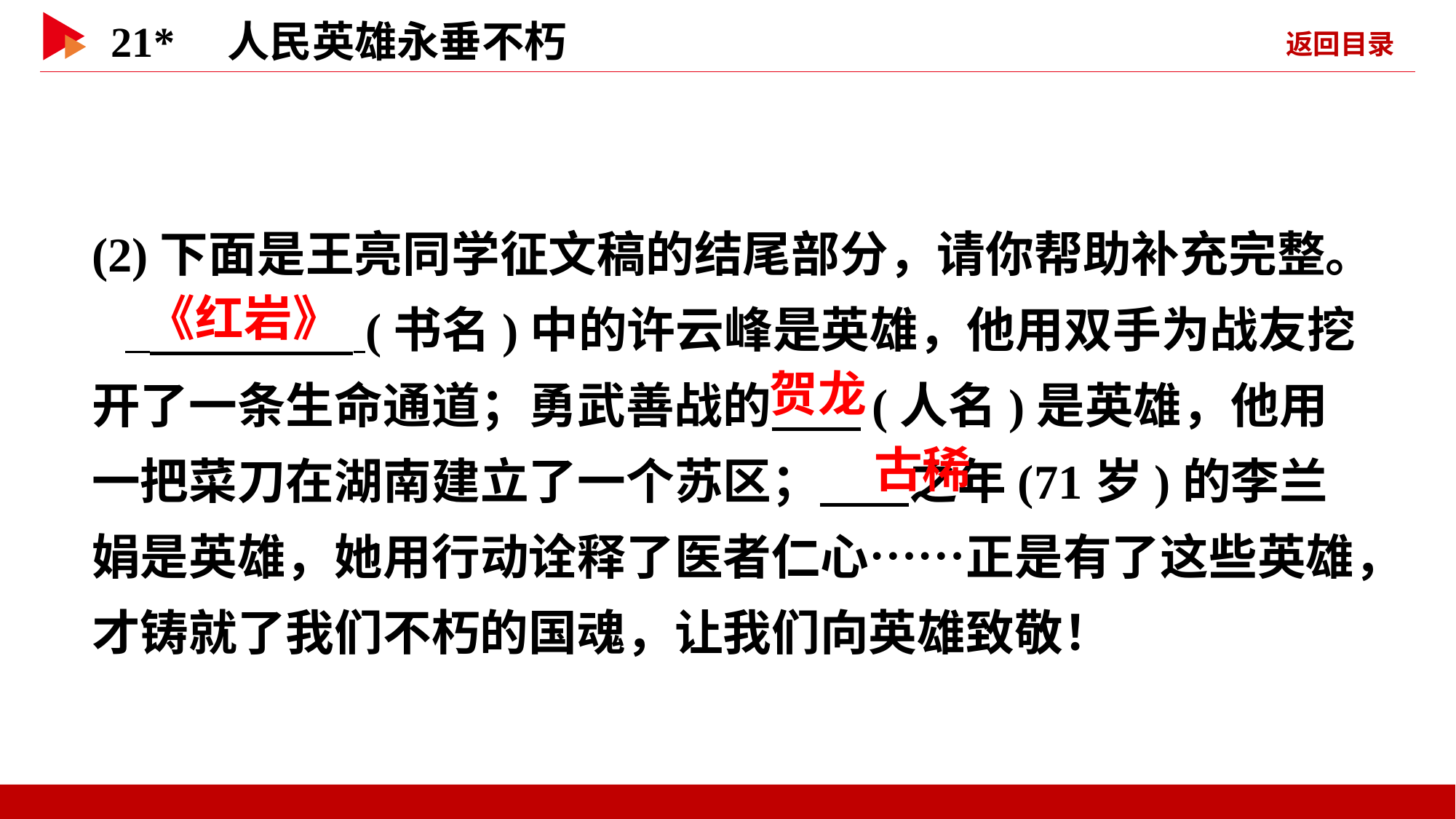

(2)下面是王亮同学征文稿的结尾部分，请你帮助补充完整。
          (书名)中的许云峰是英雄，他用双手为战友挖开了一条生命通道；勇武善战的        (人名)是英雄，他用一把菜刀在湖南建立了一个苏区；        之年(71岁)的李兰娟是英雄，她用行动诠释了医者仁心……正是有了这些英雄，才铸就了我们不朽的国魂，让我们向英雄致敬！
 《红岩》
 贺龙
 古稀